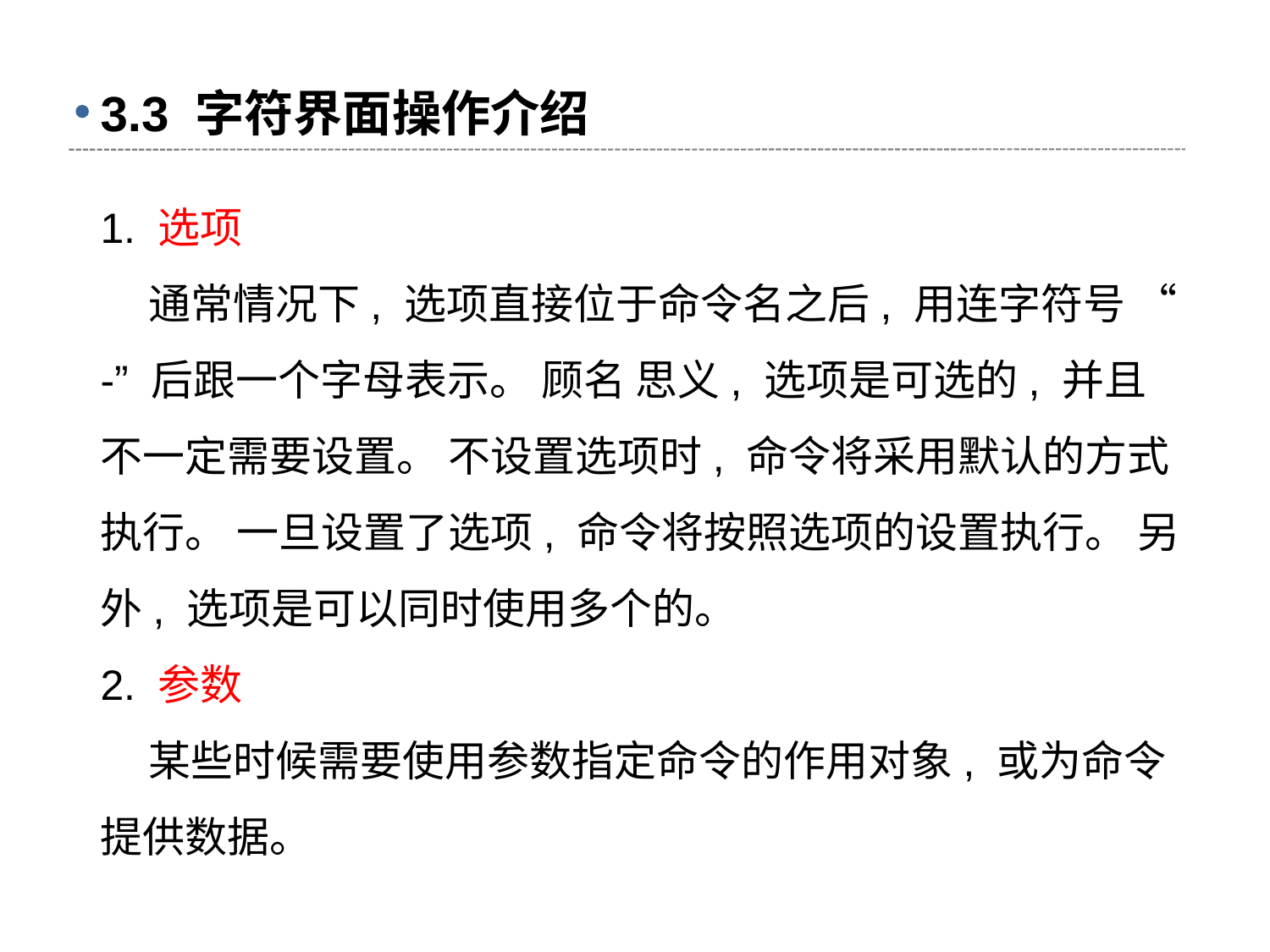

# 3.3 字符界面操作介绍
1. 选项
    通常情况下, 选项直接位于命令名之后, 用连字符号 “ -” 后跟一个字母表示。 顾名 思义, 选项是可选的, 并且不一定需要设置。 不设置选项时, 命令将采用默认的方式执行。 一旦设置了选项, 命令将按照选项的设置执行。 另外, 选项是可以同时使用多个的。
2. 参数
    某些时候需要使用参数指定命令的作用对象, 或为命令提供数据。